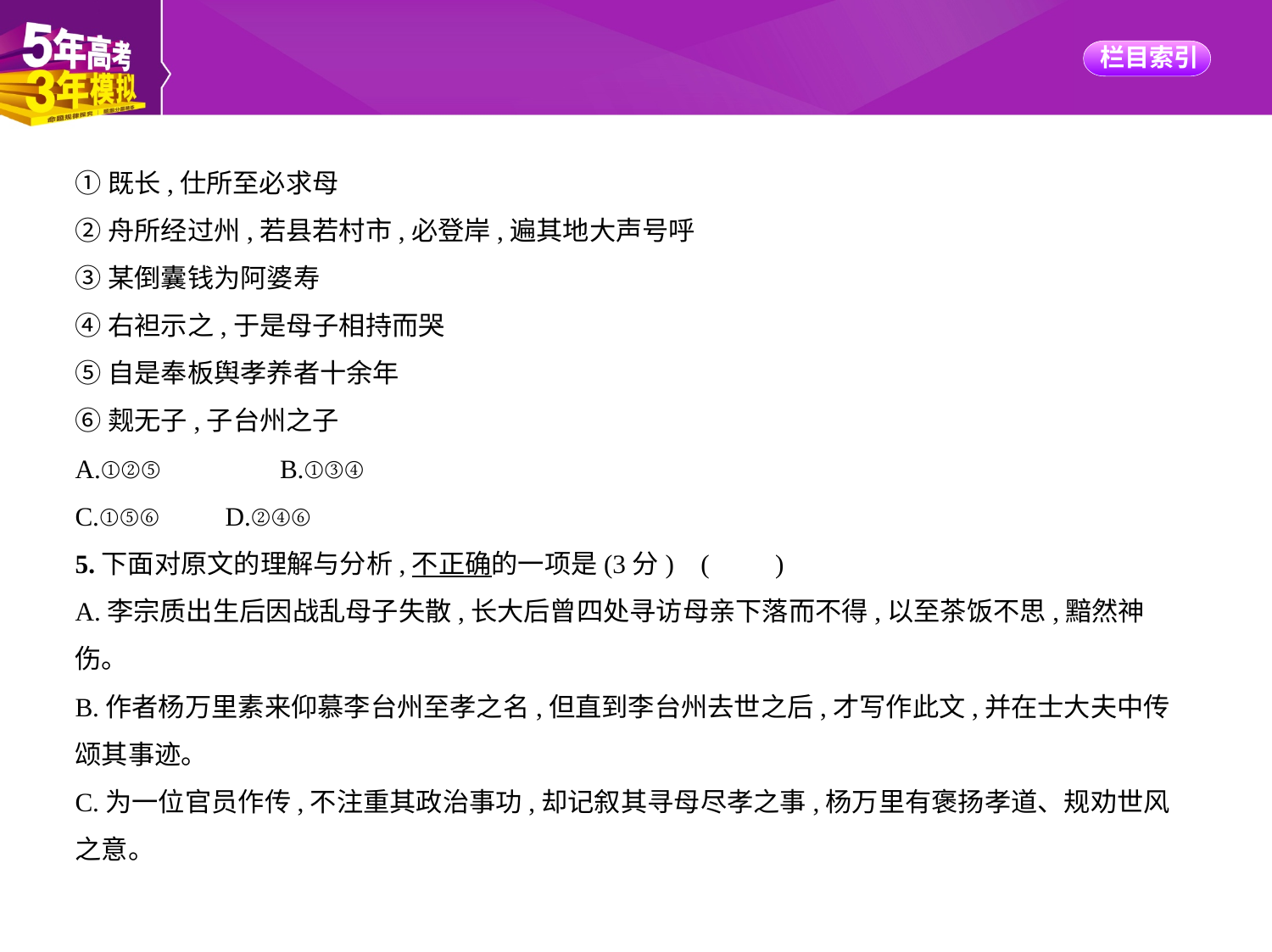

①既长,仕所至必求母
②舟所经过州,若县若村市,必登岸,遍其地大声号呼
③某倒囊钱为阿婆寿
④右袒示之,于是母子相持而哭
⑤自是奉板舆孝养者十余年
⑥觌无子,子台州之子
A.①②⑤　　　　B.①③④
C.①⑤⑥　　D.②④⑥
5.下面对原文的理解与分析,不正确的一项是(3分) (　　)
A.李宗质出生后因战乱母子失散,长大后曾四处寻访母亲下落而不得,以至茶饭不思,黯然神
伤。
B.作者杨万里素来仰慕李台州至孝之名,但直到李台州去世之后,才写作此文,并在士大夫中传
颂其事迹。
C.为一位官员作传,不注重其政治事功,却记叙其寻母尽孝之事,杨万里有褒扬孝道、规劝世风
之意。